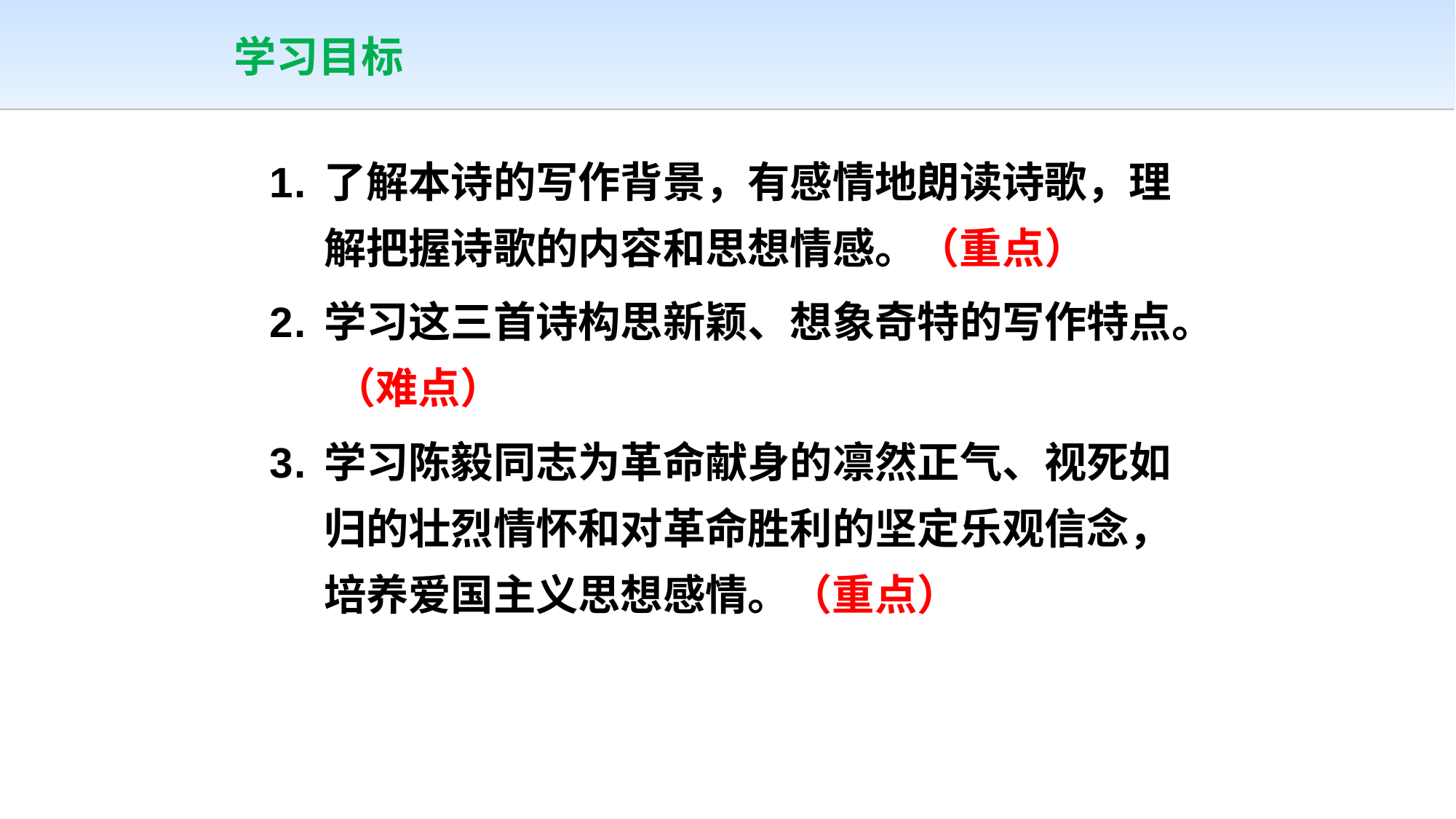

学习目标
了解本诗的写作背景，有感情地朗读诗歌，理解把握诗歌的内容和思想情感。（重点）
学习这三首诗构思新颖、想象奇特的写作特点。 （难点）
学习陈毅同志为革命献身的凛然正气、视死如归的壮烈情怀和对革命胜利的坚定乐观信念，培养爱国主义思想感情。（重点）